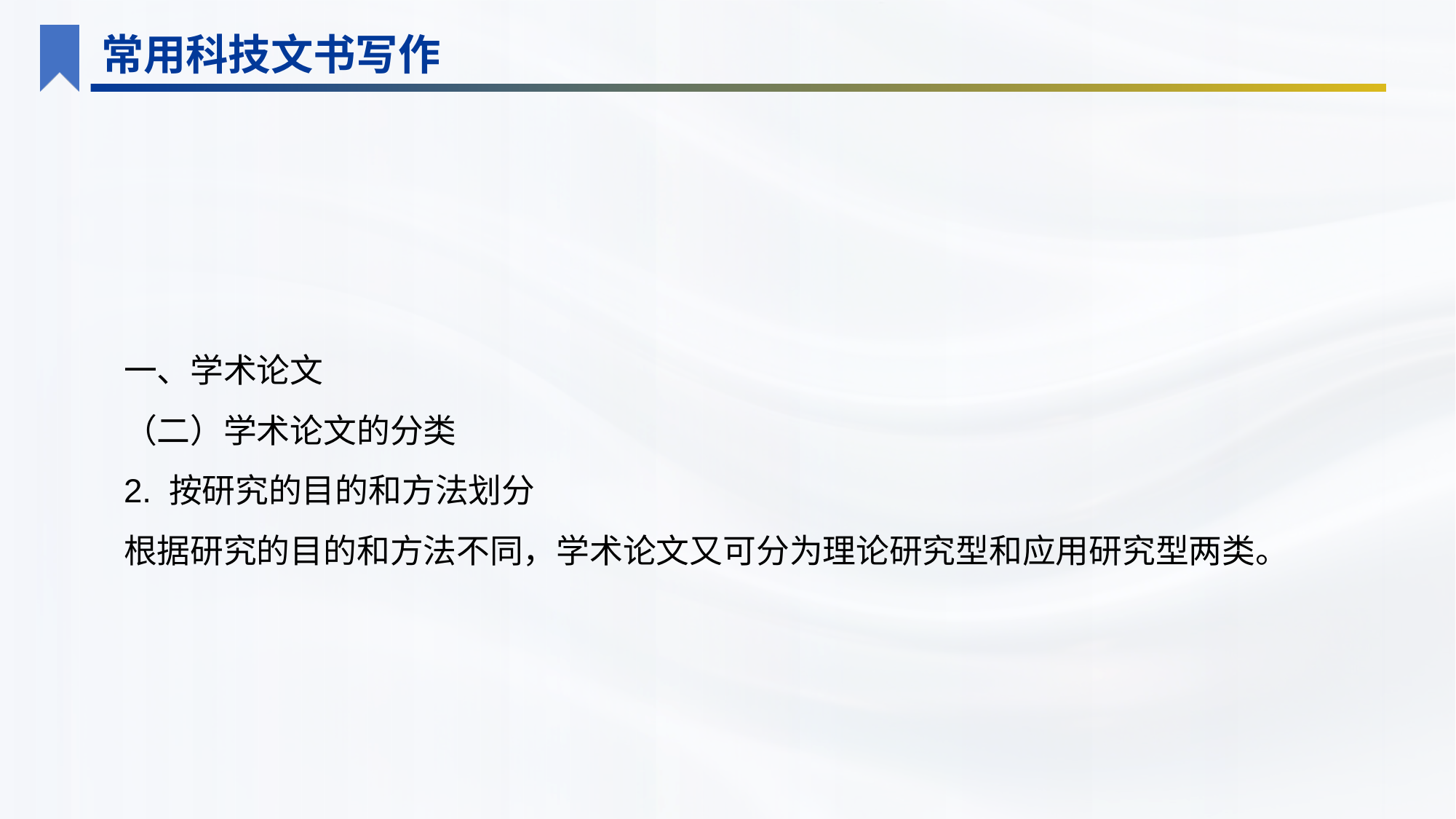

常用科技文书写作
一、学术论文
（二）学术论文的分类
2. 按研究的目的和方法划分
根据研究的目的和方法不同，学术论文又可分为理论研究型和应用研究型两类。